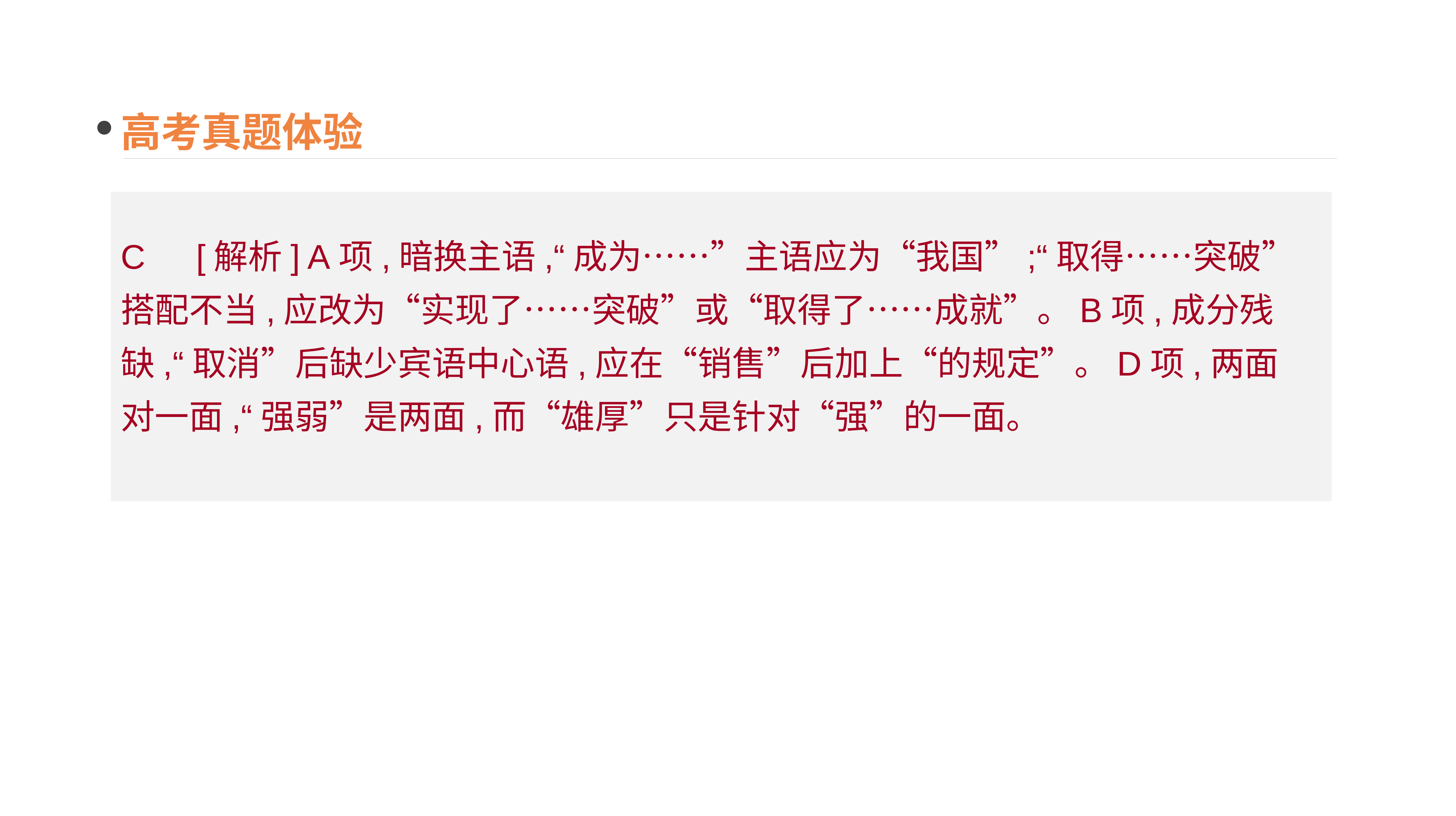

高考真题体验

C　[解析] A项,暗换主语,“成为……”主语应为“我国”;“取得……突破”搭配不当,应改为“实现了……突破”或“取得了……成就”。B项,成分残缺,“取消”后缺少宾语中心语,应在“销售”后加上“的规定”。D项,两面对一面,“强弱”是两面,而“雄厚”只是针对“强”的一面。